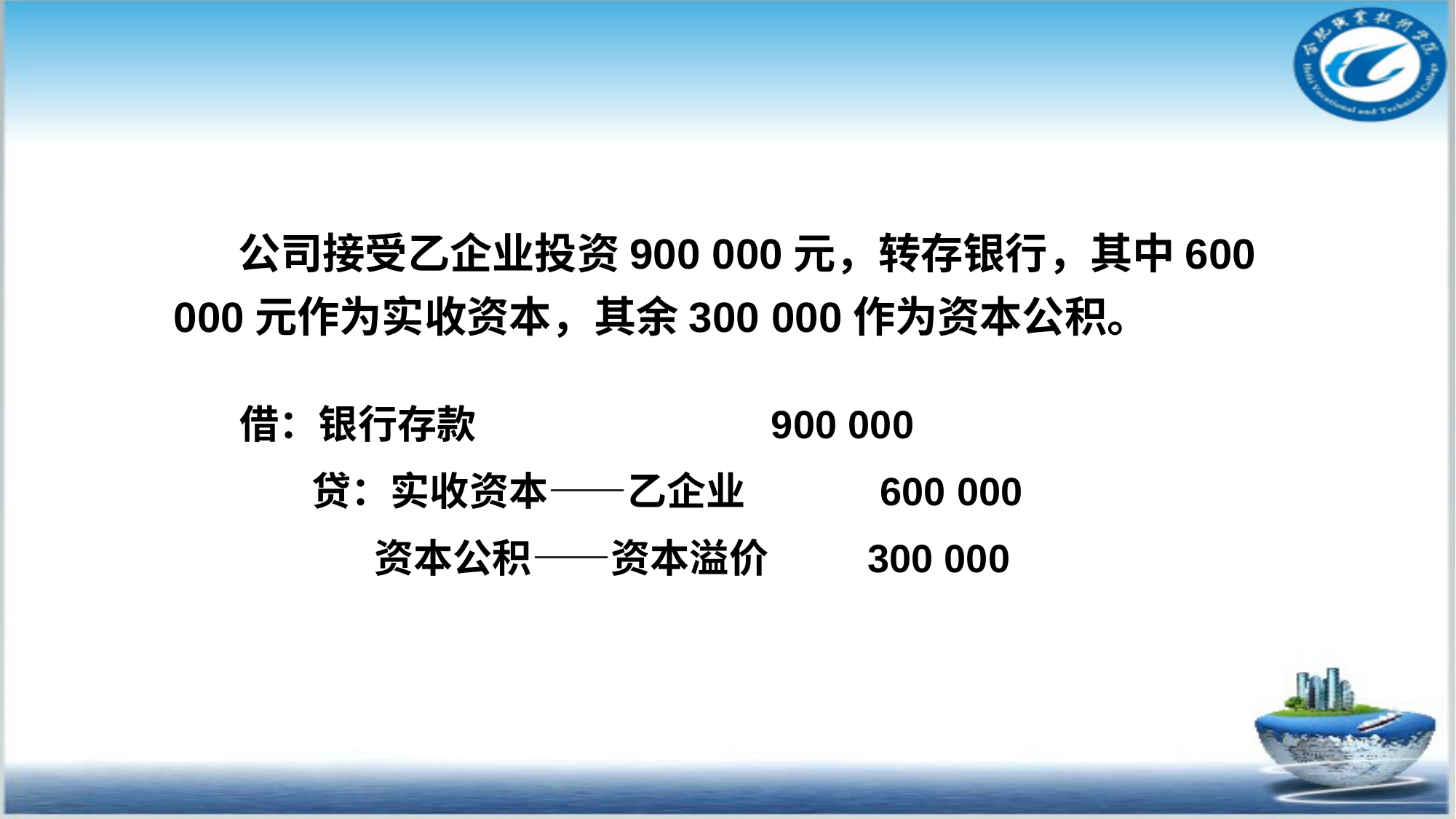

公司接受乙企业投资900 000元，转存银行，其中600 000元作为实收资本，其余300 000作为资本公积。
借：银行存款                                900 000
       贷：实收资本——乙企业              600 000
              资本公积——资本溢价          300 000